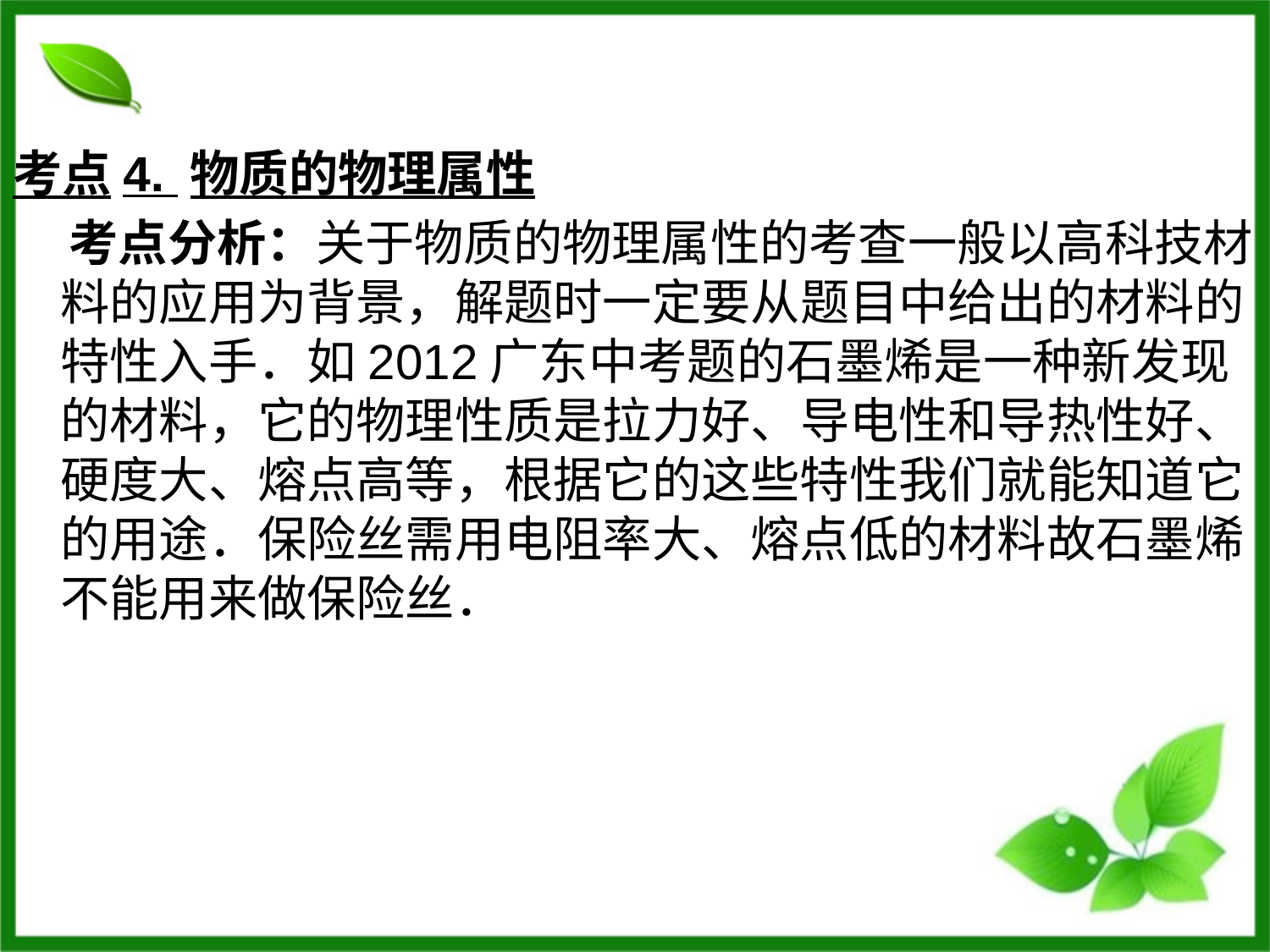

考点4. 物质的物理属性
    考点分析：关于物质的物理属性的考查一般以高科技材料的应用为背景，解题时一定要从题目中给出的材料的特性入手．如2012广东中考题的石墨烯是一种新发现的材料，它的物理性质是拉力好、导电性和导热性好、硬度大、熔点高等，根据它的这些特性我们就能知道它的用途．保险丝需用电阻率大、熔点低的材料故石墨烯不能用来做保险丝．